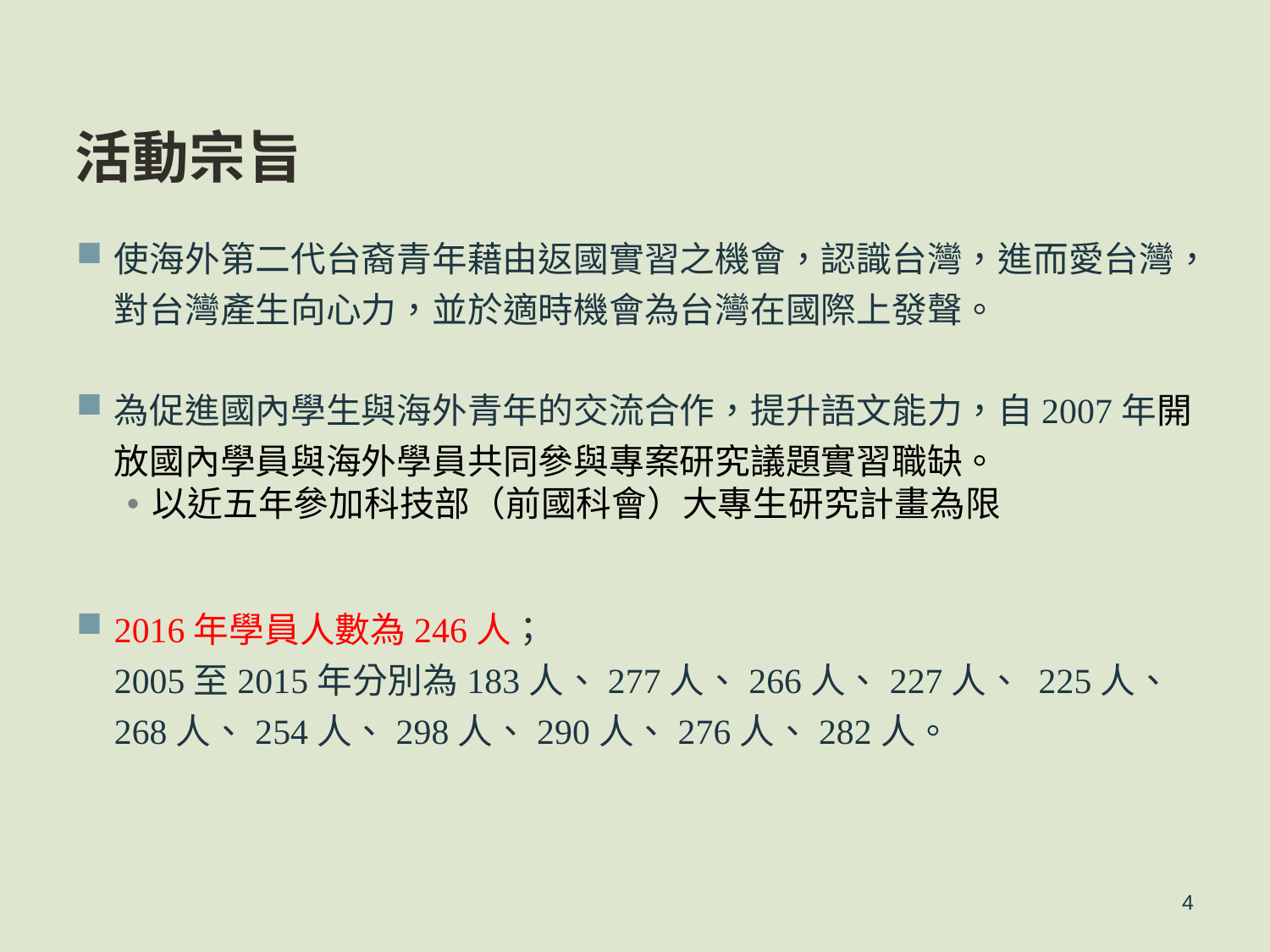

# 活動宗旨
使海外第二代台裔青年藉由返國實習之機會，認識台灣，進而愛台灣，對台灣產生向心力，並於適時機會為台灣在國際上發聲。
為促進國內學生與海外青年的交流合作，提升語文能力，自2007年開放國內學員與海外學員共同參與專案研究議題實習職缺。
以近五年參加科技部（前國科會）大專生研究計畫為限

2016年學員人數為246人；
2005至2015年分別為183人、277人、266人、227人、 225人、 268人、254人、298人、290人、276人、282人。

4